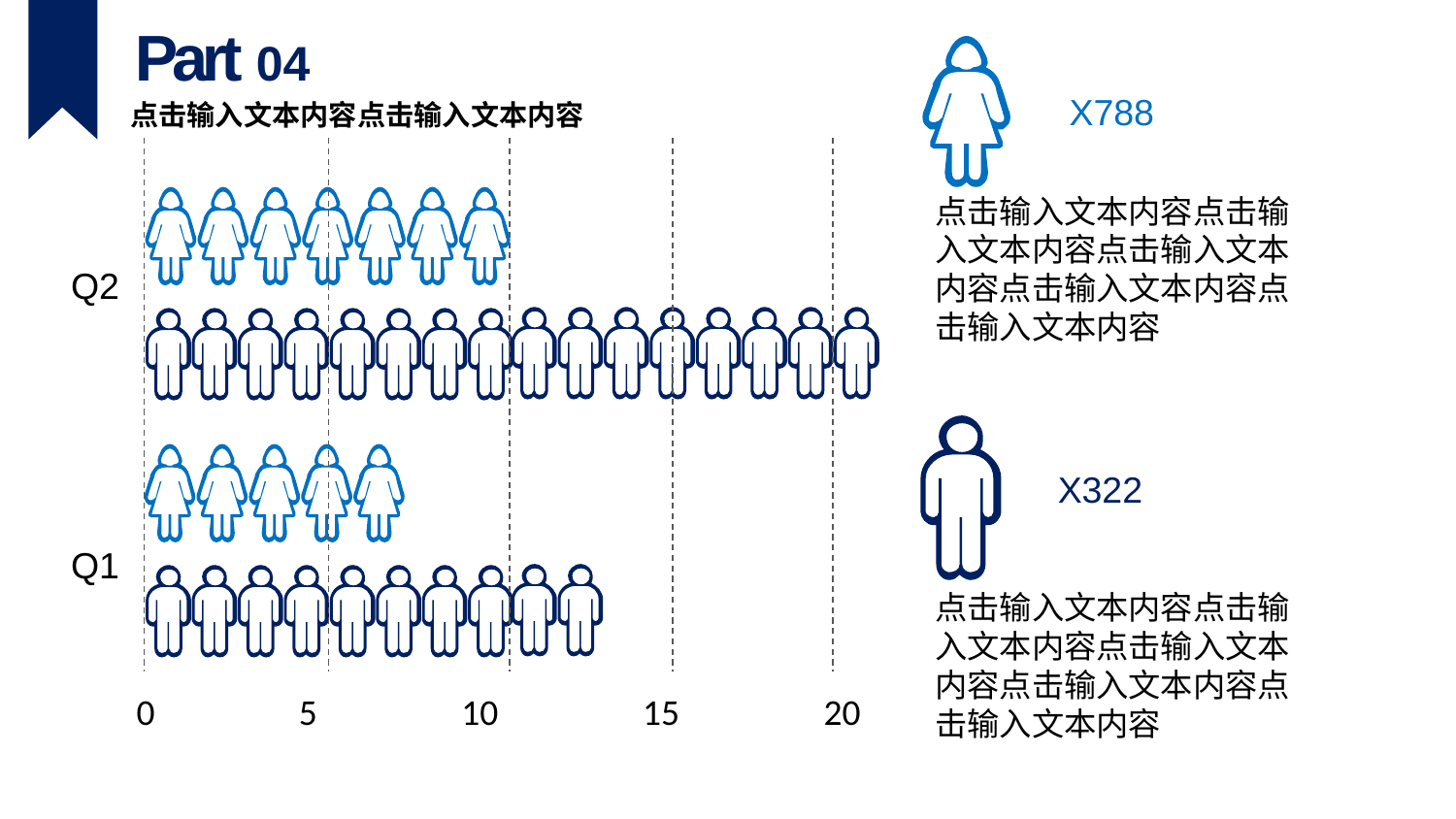

Part 04

X788
点击输入文本内容点击输入文本内容
点击输入文本内容点击输入文本内容点击输入文本内容点击输入文本内容点击输入文本内容

Q2

X322
Q1
点击输入文本内容点击输入文本内容点击输入文本内容点击输入文本内容点击输入文本内容

0
5
10
15
20